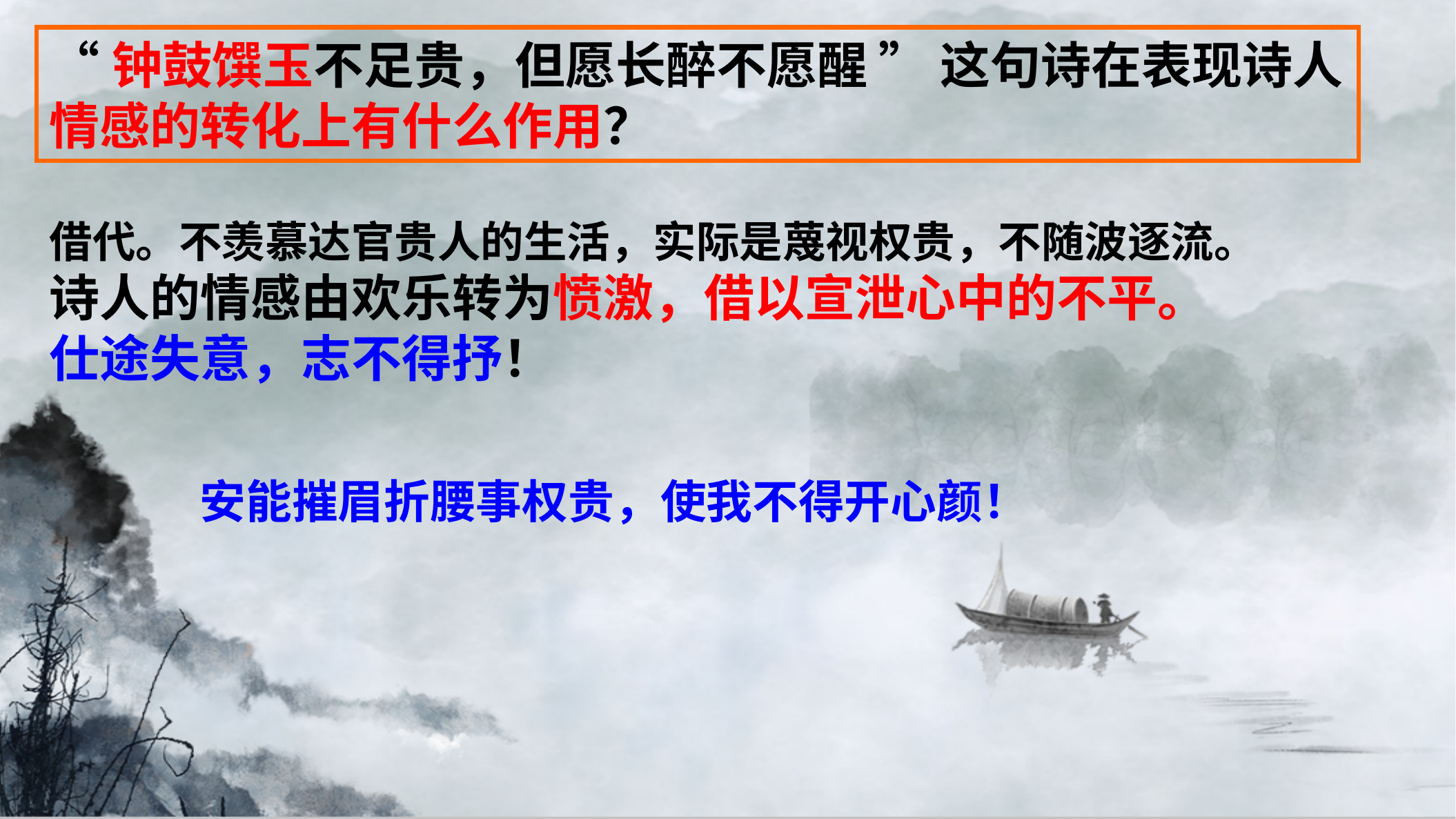

“钟鼓馔玉不足贵，但愿长醉不愿醒 ” 这句诗在表现诗人情感的转化上有什么作用？
借代。不羡慕达官贵人的生活，实际是蔑视权贵，不随波逐流。
诗人的情感由欢乐转为愤激，借以宣泄心中的不平。
仕途失意，志不得抒！
安能摧眉折腰事权贵，使我不得开心颜！